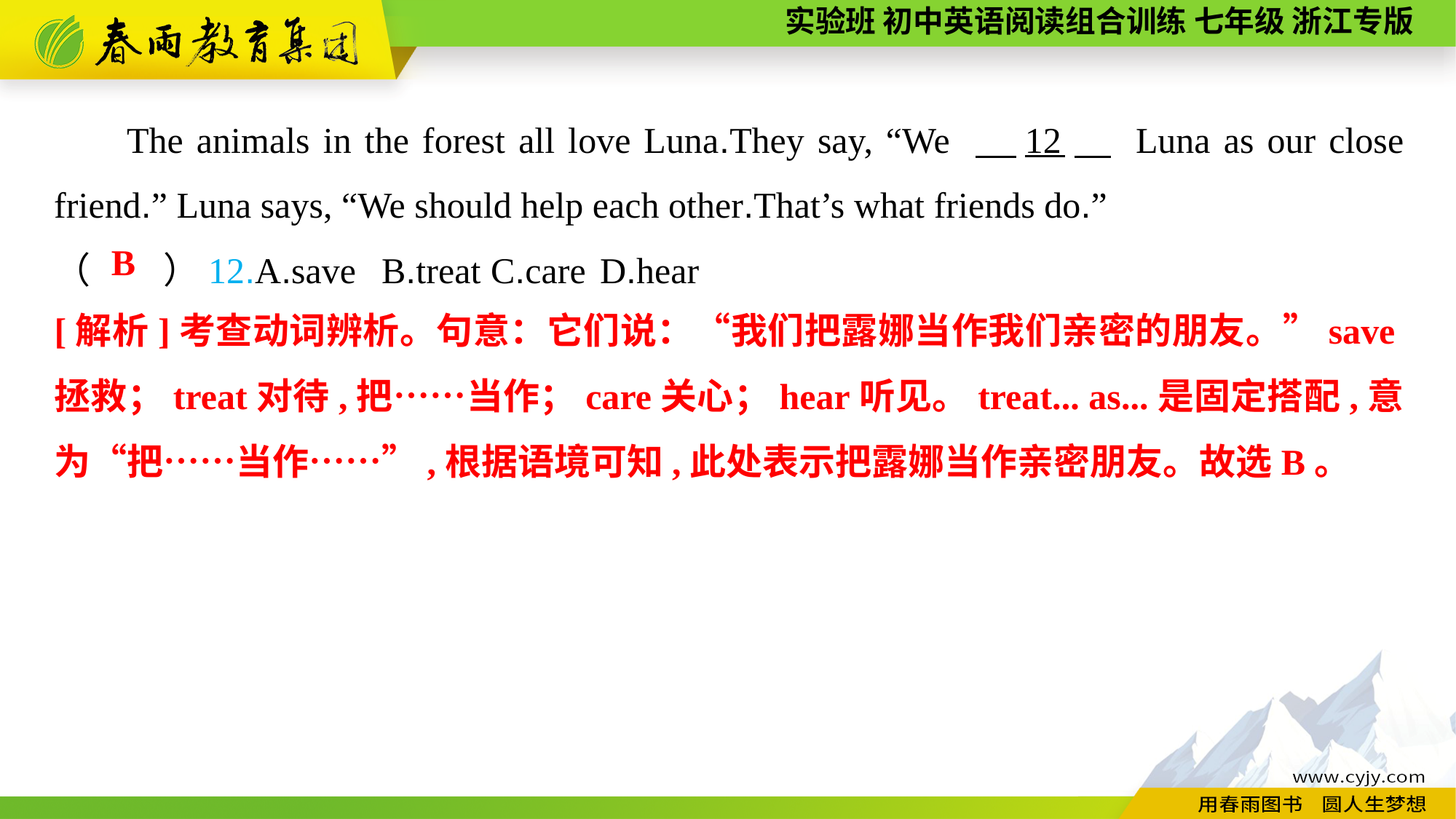

The animals in the forest all love Luna.They say, “We 　12　 Luna as our close friend.” Luna says, “We should help each other.That’s what friends do.”
（　　）12.A.save	B.treat	C.care	D.hear
B
[解析]考查动词辨析。句意：它们说：“我们把露娜当作我们亲密的朋友。”save拯救；treat对待,把……当作；care关心；hear听见。treat... as...是固定搭配,意为“把……当作……”,根据语境可知,此处表示把露娜当作亲密朋友。故选B。